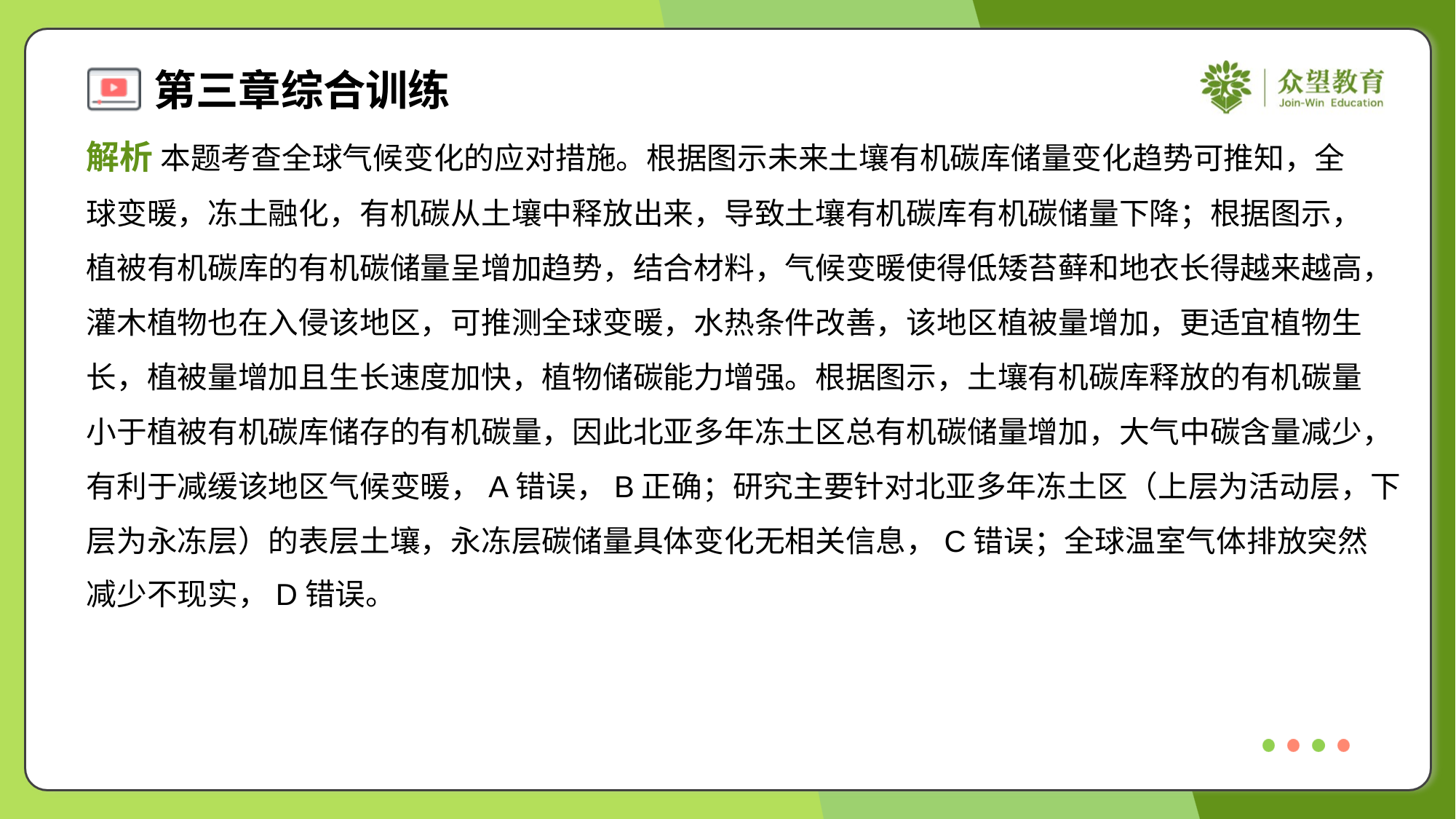

解析 本题考查全球气候变化的应对措施。根据图示未来土壤有机碳库储量变化趋势可推知，全
球变暖，冻土融化，有机碳从土壤中释放出来，导致土壤有机碳库有机碳储量下降；根据图示，
植被有机碳库的有机碳储量呈增加趋势，结合材料，气候变暖使得低矮苔藓和地衣长得越来越高，
灌木植物也在入侵该地区，可推测全球变暖，水热条件改善，该地区植被量增加，更适宜植物生
长，植被量增加且生长速度加快，植物储碳能力增强。根据图示，土壤有机碳库释放的有机碳量
小于植被有机碳库储存的有机碳量，因此北亚多年冻土区总有机碳储量增加，大气中碳含量减少，
有利于减缓该地区气候变暖，A错误，B正确；研究主要针对北亚多年冻土区（上层为活动层，下
层为永冻层）的表层土壤，永冻层碳储量具体变化无相关信息，C错误；全球温室气体排放突然
减少不现实，D错误。